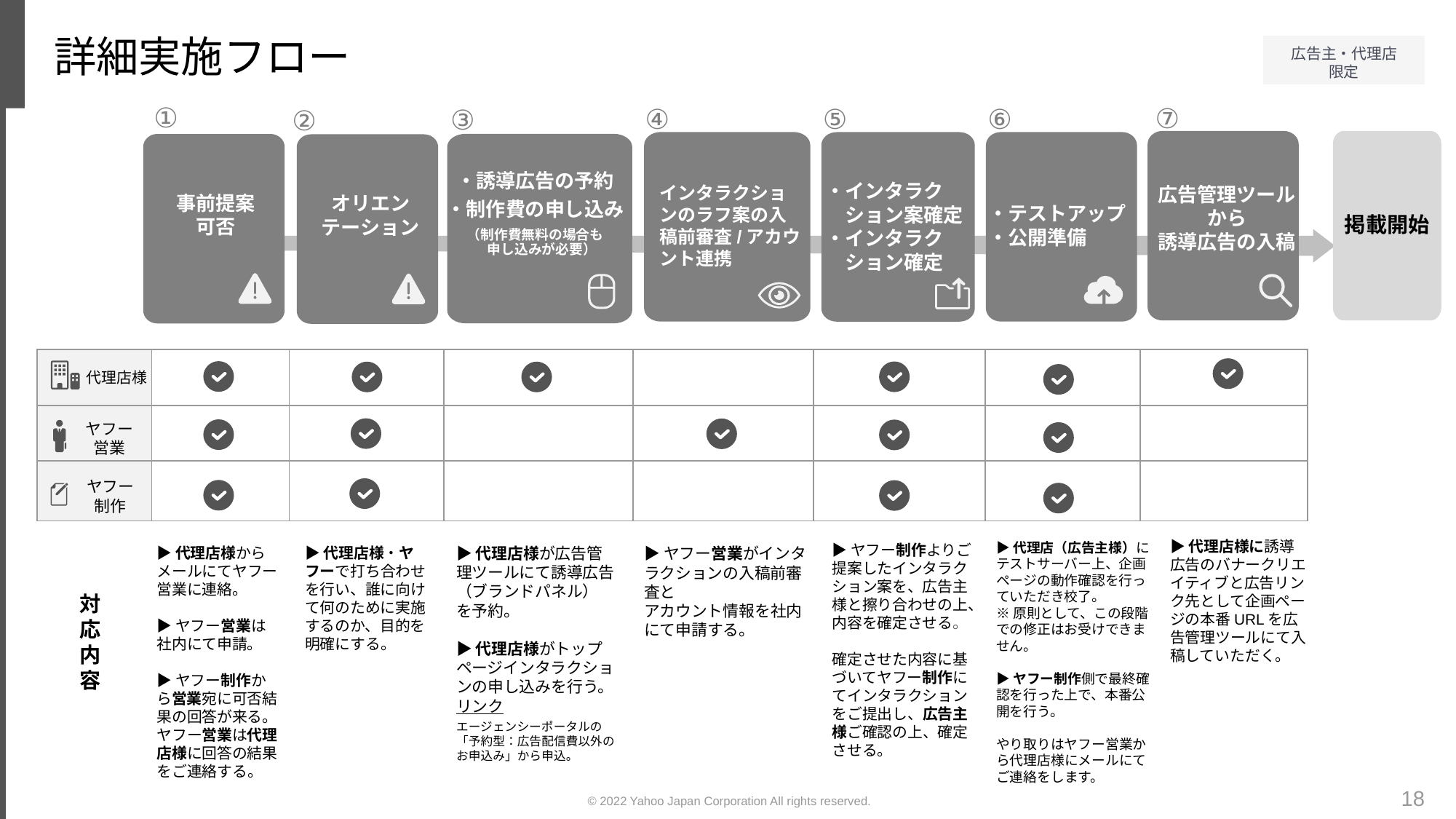

詳細実施フロー
①
⑦
⑤
⑥
④
③
②

掲載開始

・誘導広告の予約
・制作費の申し込み
（制作費無料の場合も
　申し込みが必要）
・インタラク
　ション案確定
・インタラク
　ション確定
インタラクションのラフ案の入稿前審査/アカウント連携
広告管理ツール
から
誘導広告の入稿
事前提案
可否
オリエンテーション
・テストアップ
・公開準備

|  |  |  |  |  |  |  |  |
| --- | --- | --- | --- | --- | --- | --- | --- |
|  |  |  |  |  |  |  |  |
|  |  |  |  |  |  |  |  |

代理店様

ヤフー
営業

ヤフー
制作

対応内容
▶︎代理店様に誘導広告のバナークリエイティブと広告リンク先として企画ページの本番URLを広告管理ツールにて入稿していただく。
▶︎代理店（広告主様）にテストサーバー上、企画ページの動作確認を行っていただき校了。
※原則として、この段階での修正はお受けできません。

▶︎ヤフー制作側で最終確認を行った上で、本番公開を行う。

やり取りはヤフー営業から代理店様にメールにてご連絡をします。
▶︎ヤフー制作よりご提案したインタラクション案を、広告主様と擦り合わせの上、内容を確定させる。

確定させた内容に基づいてヤフー制作にてインタラクション をご提出し、広告主様ご確認の上、確定させる。

▶︎代理店様からメールにてヤフー営業に連絡。

▶︎ヤフー営業は社内にて申請。

▶︎ヤフー制作から営業宛に可否結果の回答が来る。
ヤフー営業は代理店様に回答の結果をご連絡する。

▶︎代理店様・ヤフーで打ち合わせを行い、誰に向けて何のために実施するのか、目的を明確にする。
▶︎代理店様が広告管理ツールにて誘導広告（ブランドパネル）
を予約。

▶︎代理店様がトップページインタラクションの申し込みを行う。
リンク
エージェンシーポータルの「予約型：広告配信費以外のお申込み」から申込。

▶︎ヤフー営業がインタラクションの入稿前審査と
アカウント情報を社内にて申請する。

18